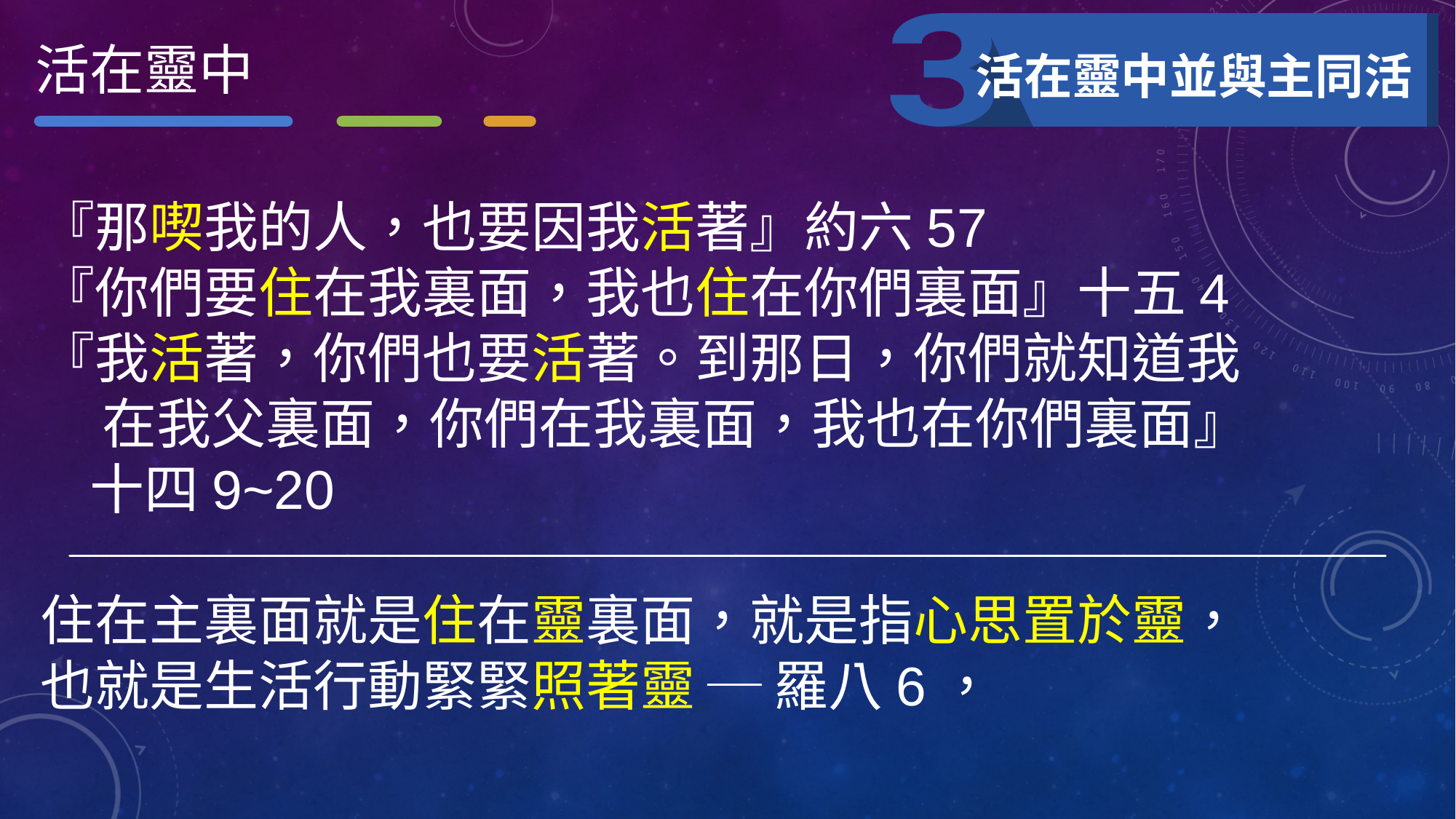

活在靈中
活在靈中並與主同活

『那喫我的人，也要因我活著』約六57
『你們要住在我裏面，我也住在你們裏面』十五4
『我活著，你們也要活著。到那日，你們就知道我
    在我父裏面，你們在我裏面，我也在你們裏面』
   十四9~20

住在主裏面就是住在靈裏面，就是指心思置於靈，
也就是生活行動緊緊照著靈 ─ 羅八6，